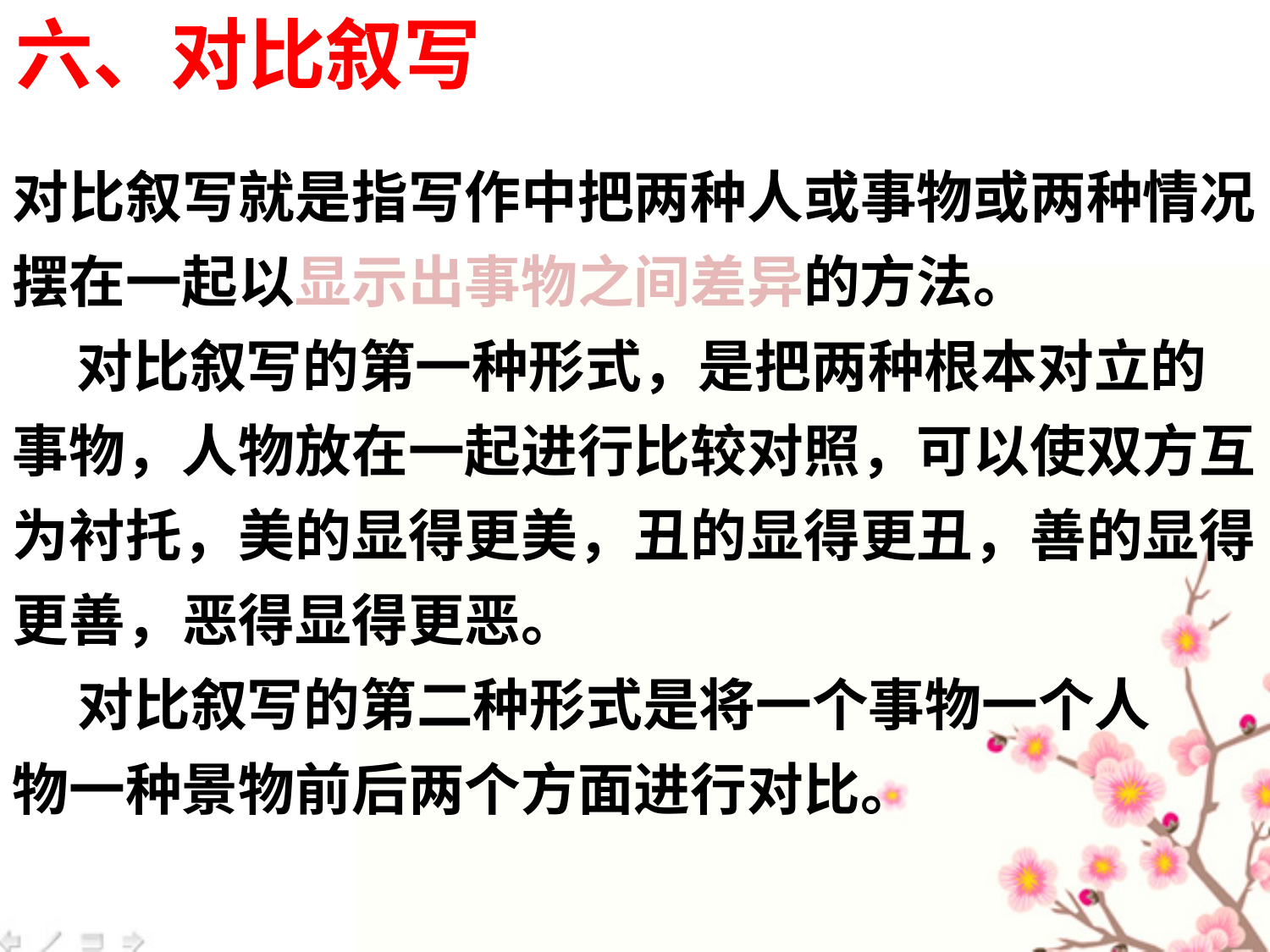

六、对比叙写
对比叙写就是指写作中把两种人或事物或两种情况摆在一起以显示出事物之间差异的方法。
    对比叙写的第一种形式，是把两种根本对立的事物，人物放在一起进行比较对照，可以使双方互为衬托，美的显得更美，丑的显得更丑，善的显得更善，恶得显得更恶。
    对比叙写的第二种形式是将一个事物一个人
物一种景物前后两个方面进行对比。